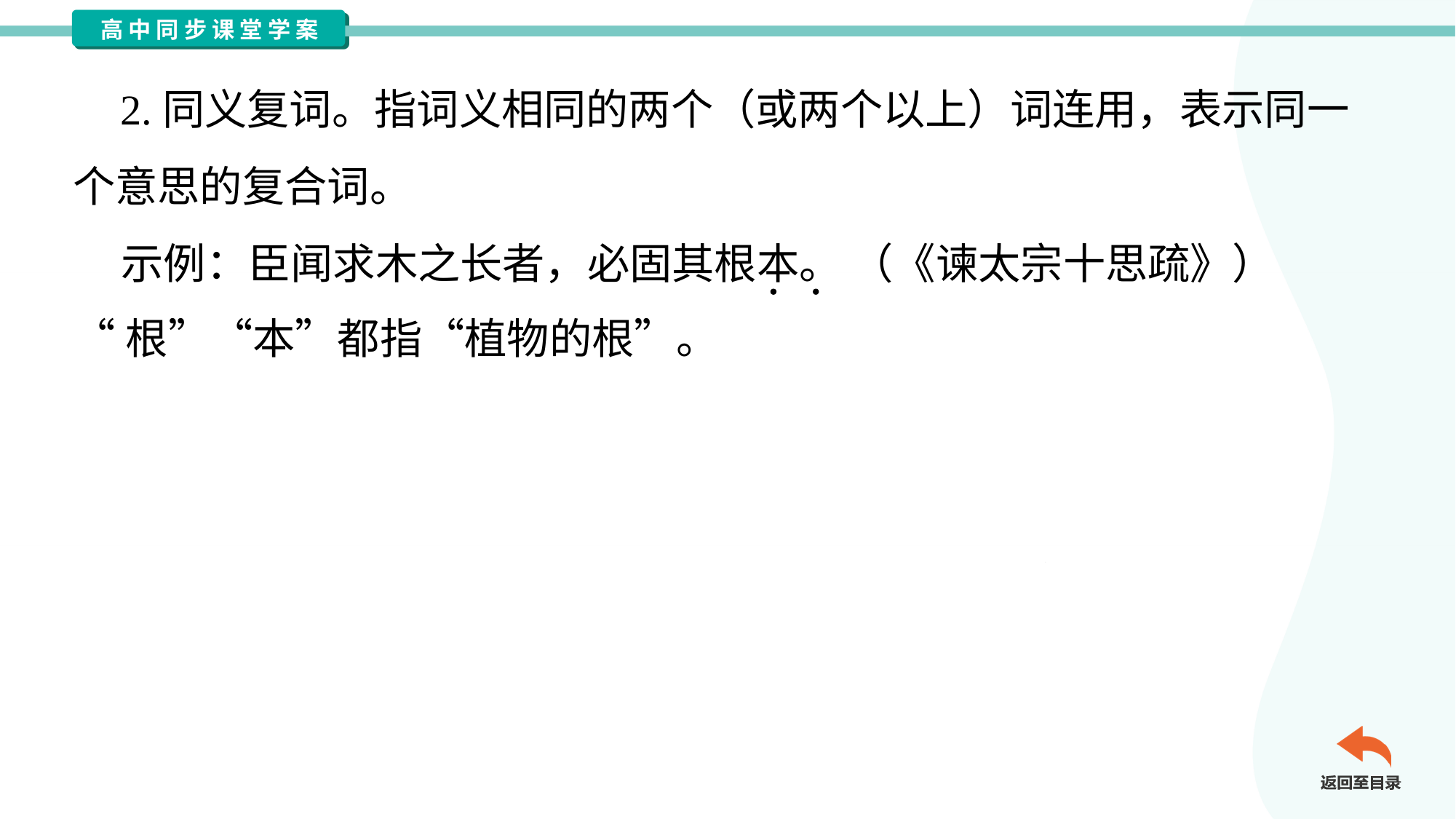

2.同义复词。指词义相同的两个（或两个以上）词连用，表示同一
个意思的复合词。
    示例：臣闻求木之长者，必固其根本。 （《谏太宗十思疏》）
“根”“本”都指“植物的根”。